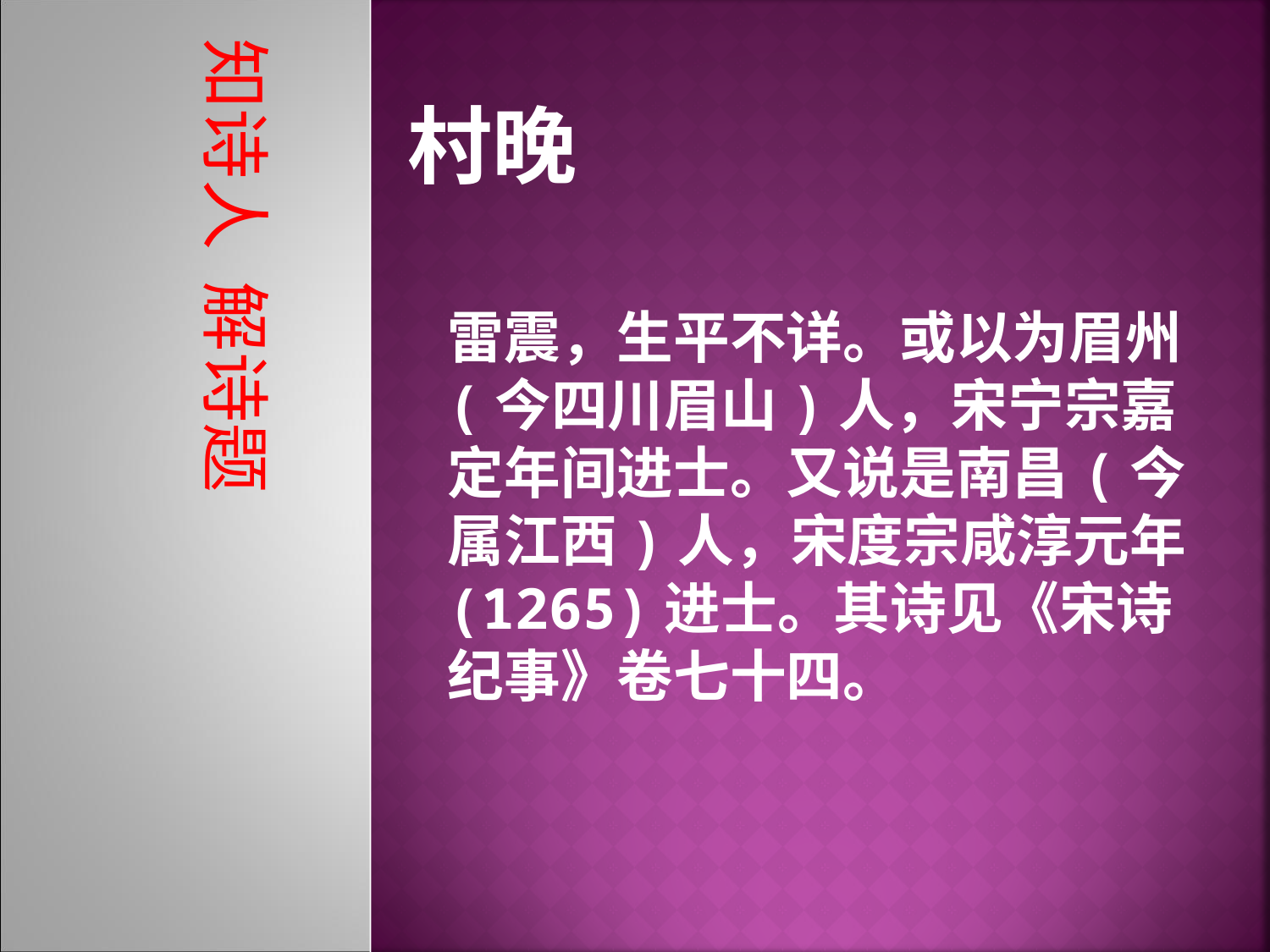

知诗人  解诗题
村晚
雷震，生平不详。或以为眉州(今四川眉山)人，宋宁宗嘉定年间进士。又说是南昌(今属江西)人，宋度宗咸淳元年(1265)进士。其诗见《宋诗纪事》卷七十四。